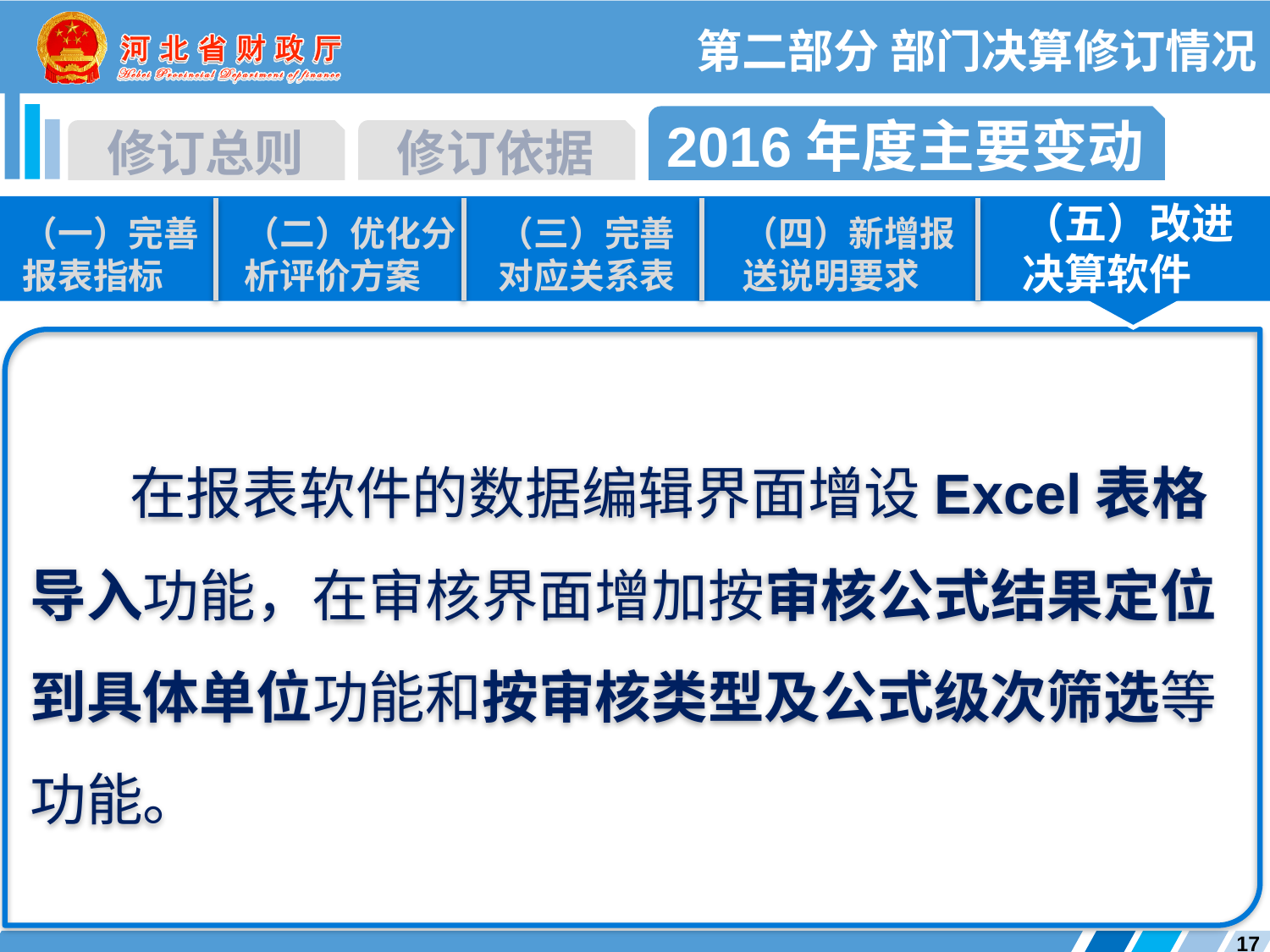

第二部分 部门决算修订情况
2016年度主要变动
修订总则
修订依据
（五）改进决算软件

（一）完善报表指标
（二）优化分析评价方案
（三）完善对应关系表
（四）新增报送说明要求

在报表软件的数据编辑界面增设Excel表格导入功能，在审核界面增加按审核公式结果定位到具体单位功能和按审核类型及公式级次筛选等功能。
17